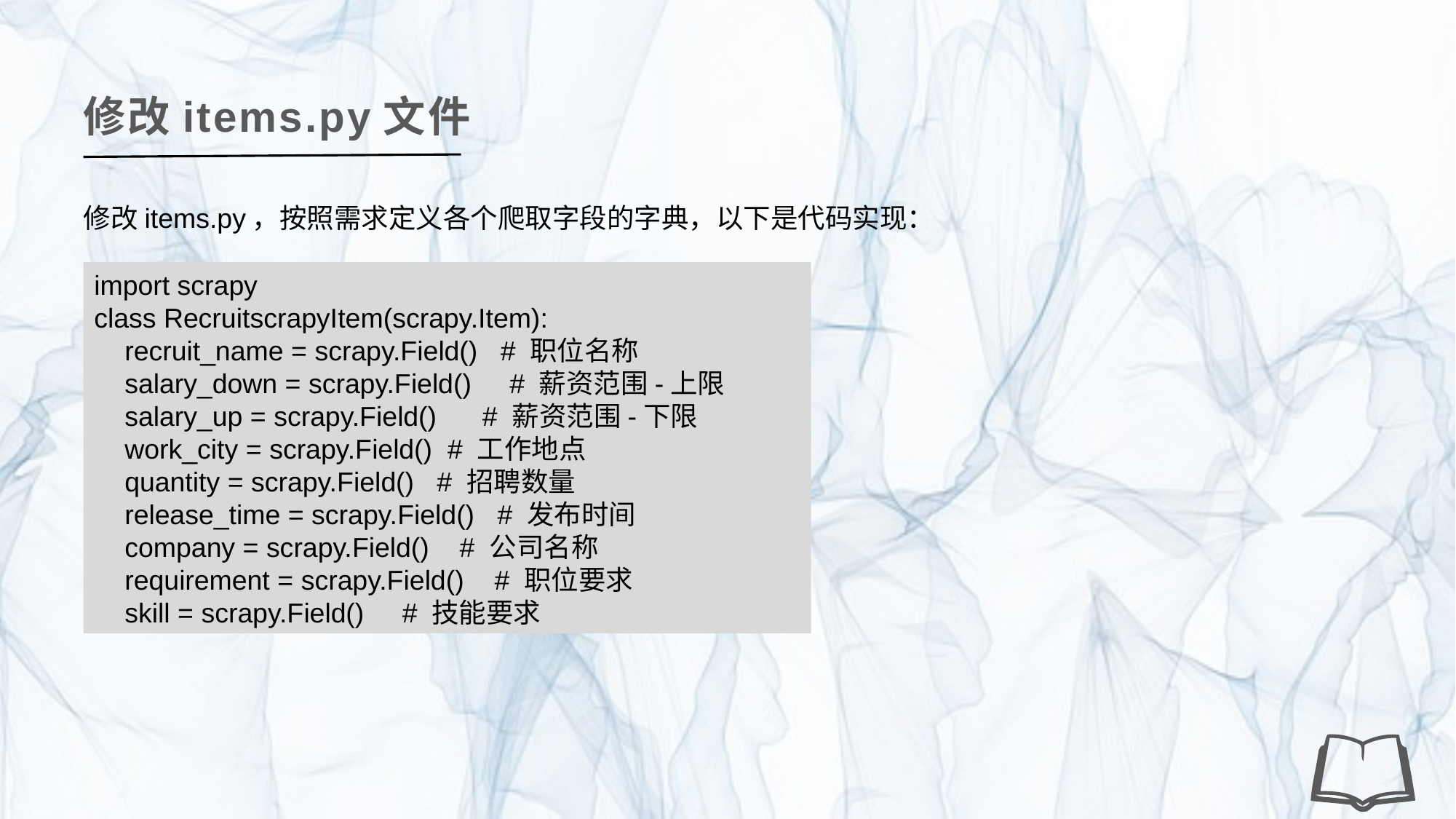

修改items.py文件
修改items.py，按照需求定义各个爬取字段的字典，以下是代码实现：
import scrapy
class RecruitscrapyItem(scrapy.Item):
    recruit_name = scrapy.Field()   # 职位名称
    salary_down = scrapy.Field()     # 薪资范围-上限
    salary_up = scrapy.Field()      # 薪资范围-下限
    work_city = scrapy.Field()  # 工作地点
    quantity = scrapy.Field()   # 招聘数量
    release_time = scrapy.Field()   # 发布时间
    company = scrapy.Field()    # 公司名称
    requirement = scrapy.Field()    # 职位要求
    skill = scrapy.Field()     # 技能要求

7